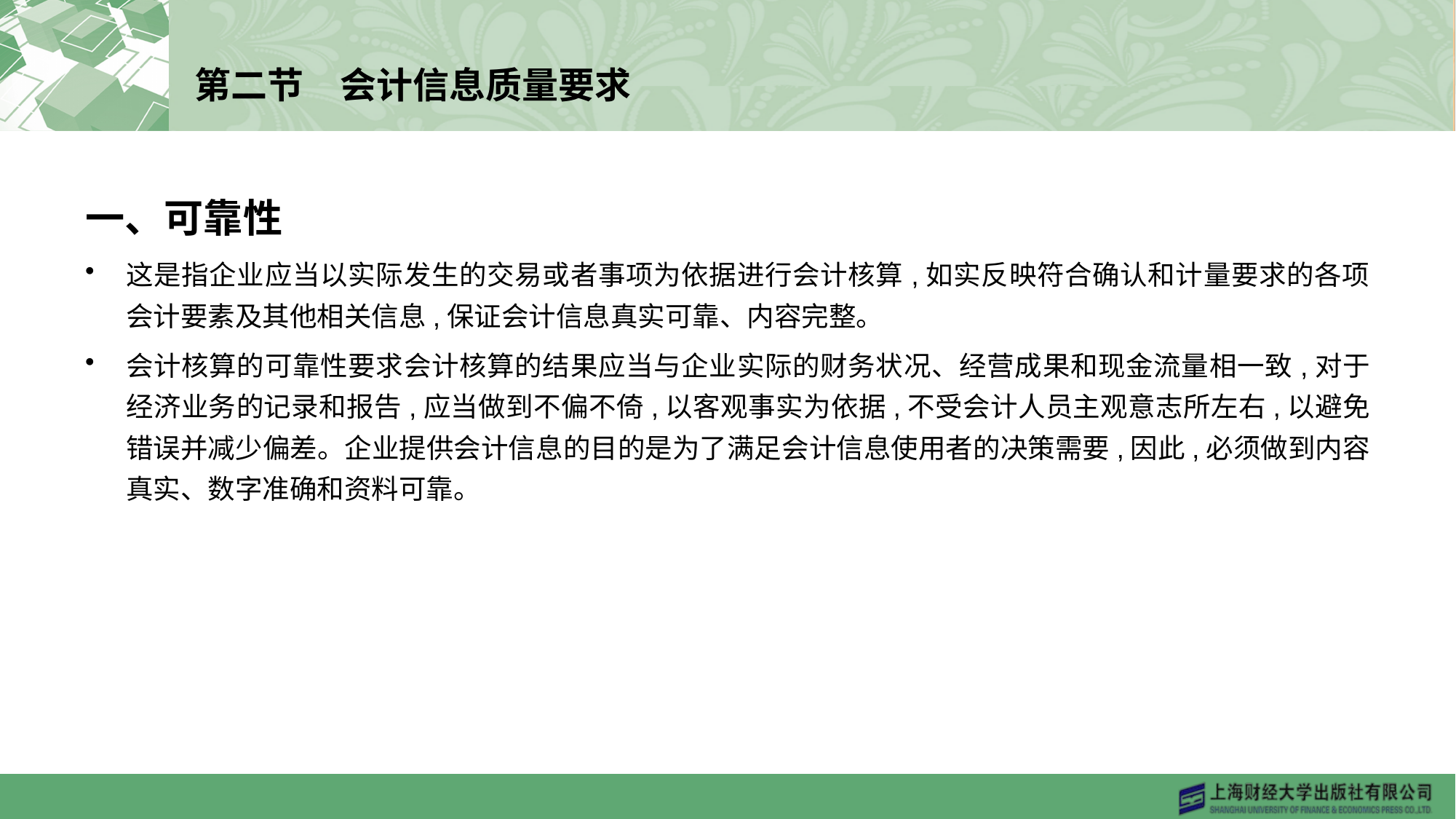

# 第二节　会计信息质量要求
一、可靠性
这是指企业应当以实际发生的交易或者事项为依据进行会计核算,如实反映符合确认和计量要求的各项会计要素及其他相关信息,保证会计信息真实可靠、内容完整。
会计核算的可靠性要求会计核算的结果应当与企业实际的财务状况、经营成果和现金流量相一致,对于经济业务的记录和报告,应当做到不偏不倚,以客观事实为依据,不受会计人员主观意志所左右,以避免错误并减少偏差。企业提供会计信息的目的是为了满足会计信息使用者的决策需要,因此,必须做到内容真实、数字准确和资料可靠。